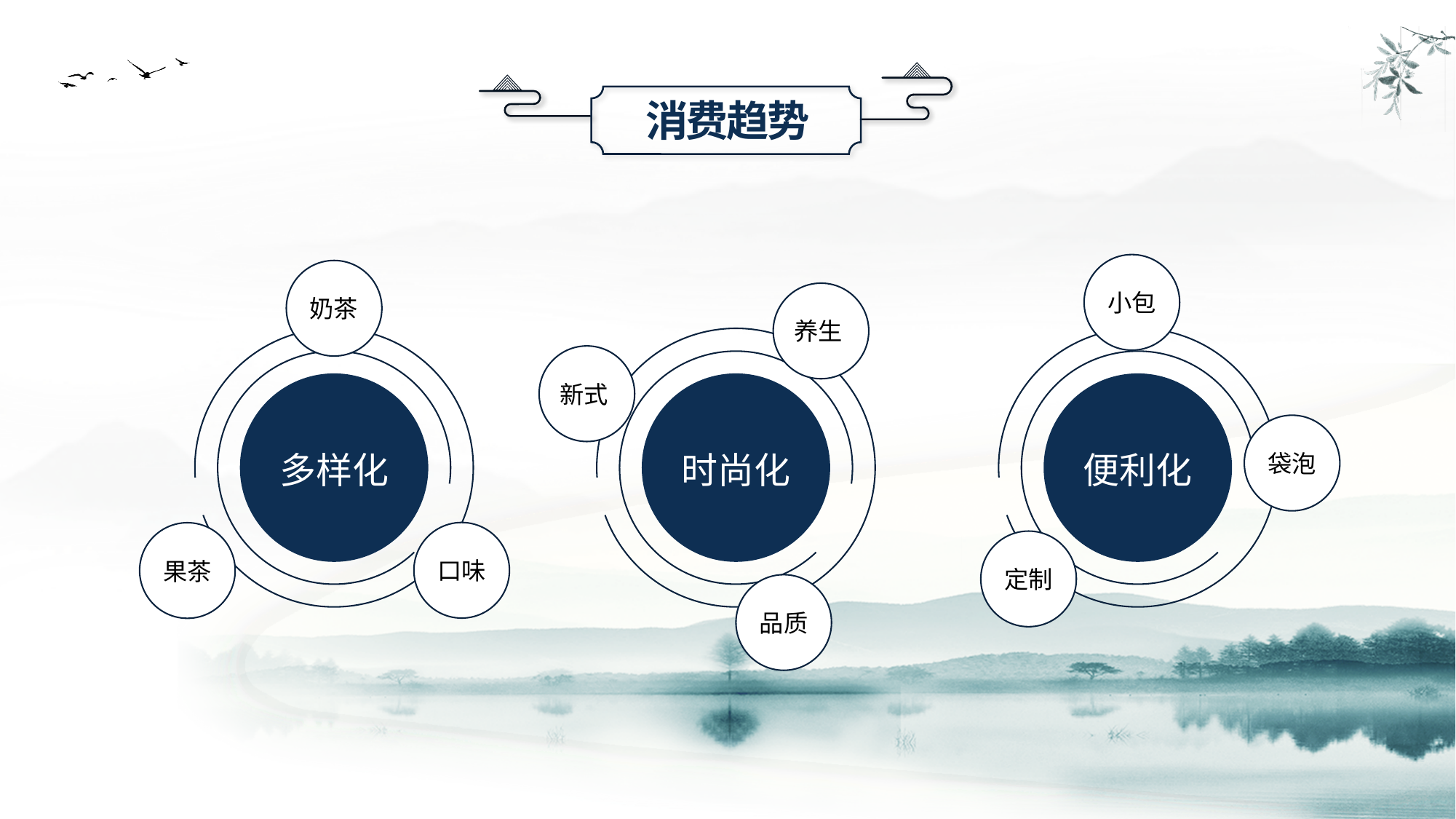

消费趋势
小包
奶茶
养生

新式
袋泡
多样化
时尚化
便利化
口味
果茶
定制
品质